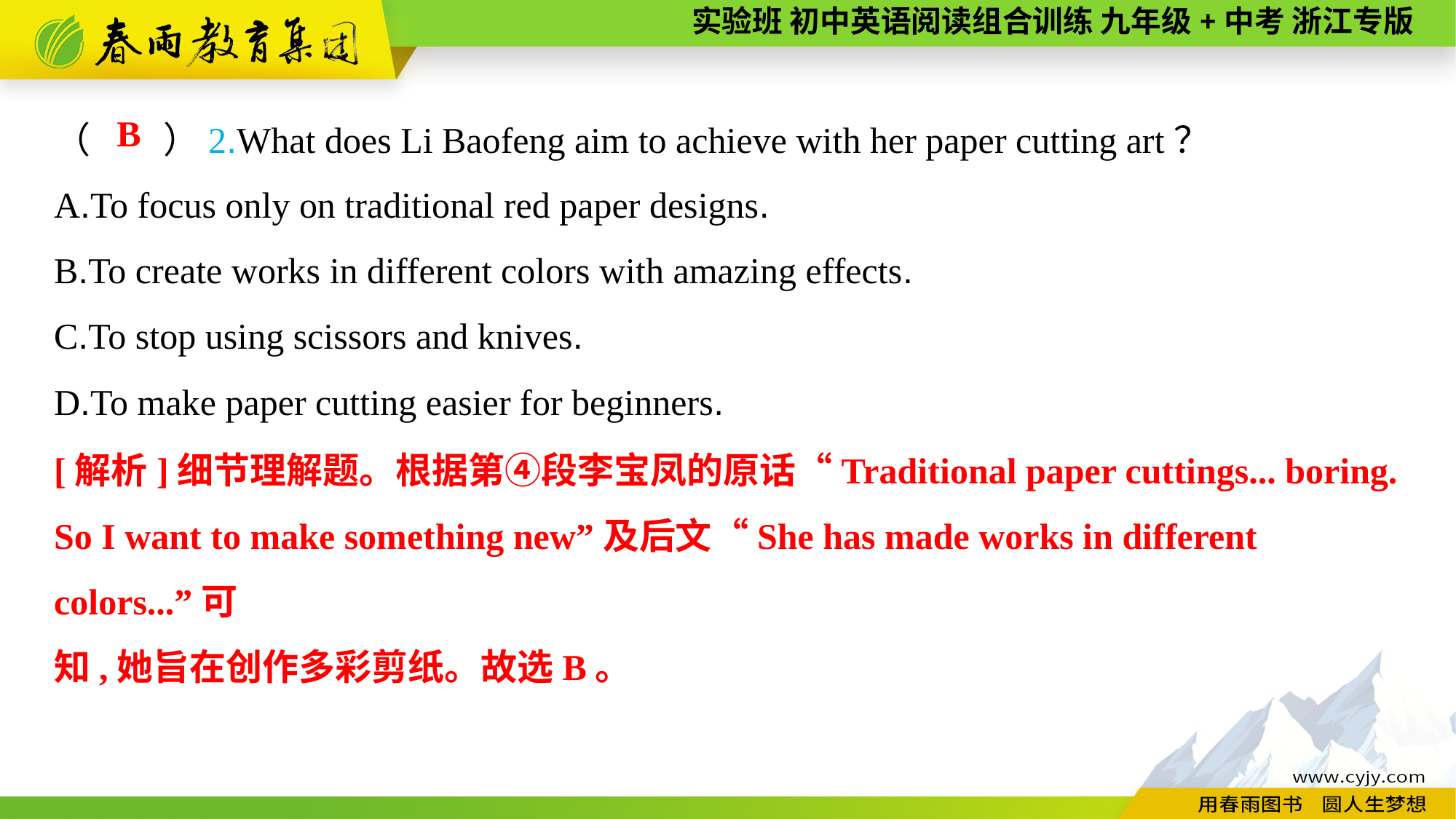

（　　）2.What does Li Baofeng aim to achieve with her paper cutting art？
A.To focus only on traditional red paper designs.
B.To create works in different colors with amazing effects.
C.To stop using scissors and knives.
D.To make paper cutting easier for beginners.
B
[解析]细节理解题。根据第④段李宝凤的原话“Traditional paper cuttings... boring. So I want to make something new”及后文“She has made works in different colors...”可
知,她旨在创作多彩剪纸。故选B。